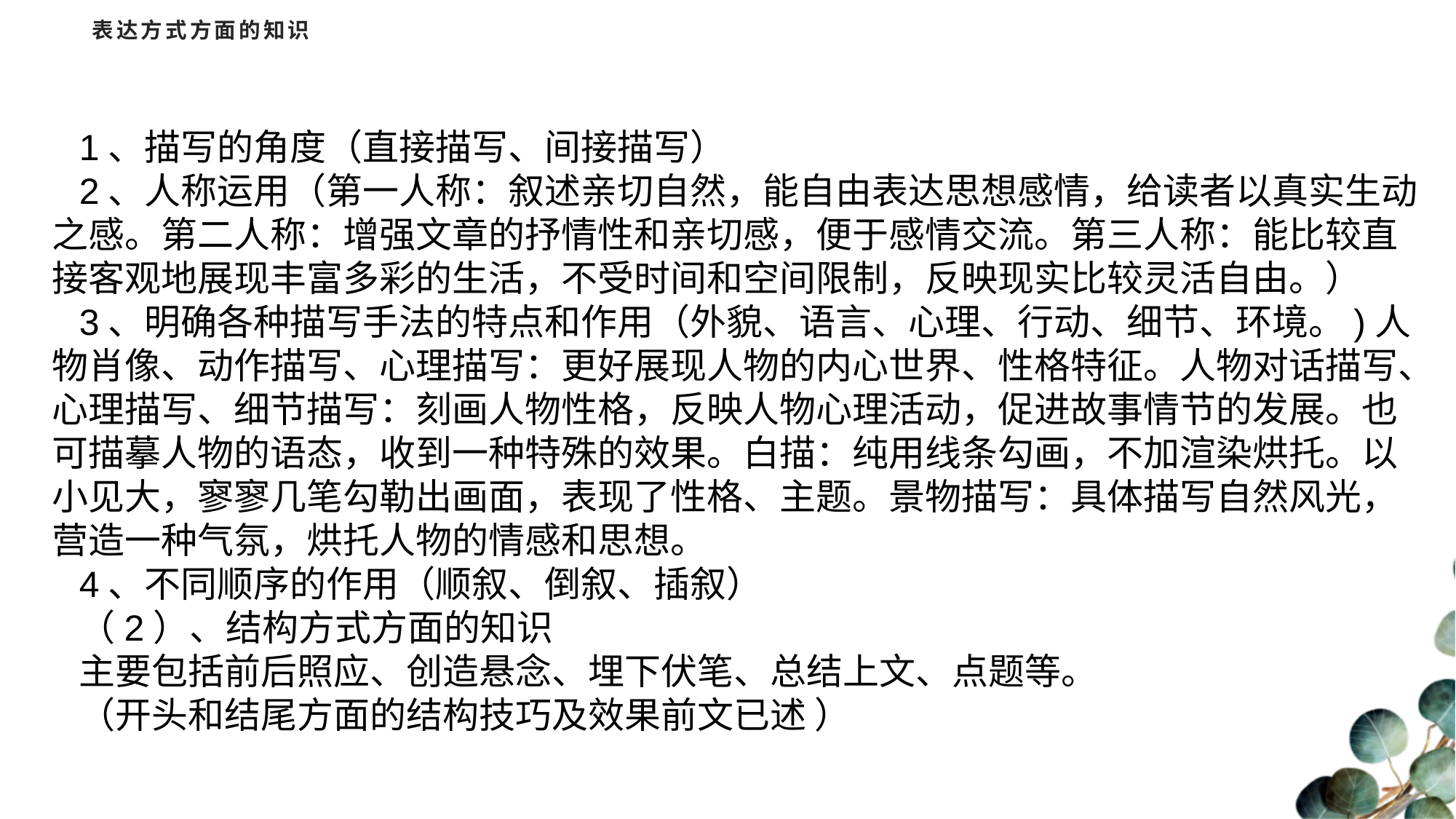

# 表达方式方面的知识
1、描写的角度（直接描写、间接描写）
2、人称运用（第一人称：叙述亲切自然，能自由表达思想感情，给读者以真实生动之感。第二人称：增强文章的抒情性和亲切感，便于感情交流。第三人称：能比较直接客观地展现丰富多彩的生活，不受时间和空间限制，反映现实比较灵活自由。）
3、明确各种描写手法的特点和作用（外貌、语言、心理、行动、细节、环境。)人物肖像、动作描写、心理描写：更好展现人物的内心世界、性格特征。人物对话描写、心理描写、细节描写：刻画人物性格，反映人物心理活动，促进故事情节的发展。也可描摹人物的语态，收到一种特殊的效果。白描：纯用线条勾画，不加渲染烘托。以小见大，寥寥几笔勾勒出画面，表现了性格、主题。景物描写：具体描写自然风光，营造一种气氛，烘托人物的情感和思想。
4、不同顺序的作用（顺叙、倒叙、插叙）
（2）、结构方式方面的知识
主要包括前后照应、创造悬念、埋下伏笔、总结上文、点题等。
（开头和结尾方面的结构技巧及效果前文已述 ）